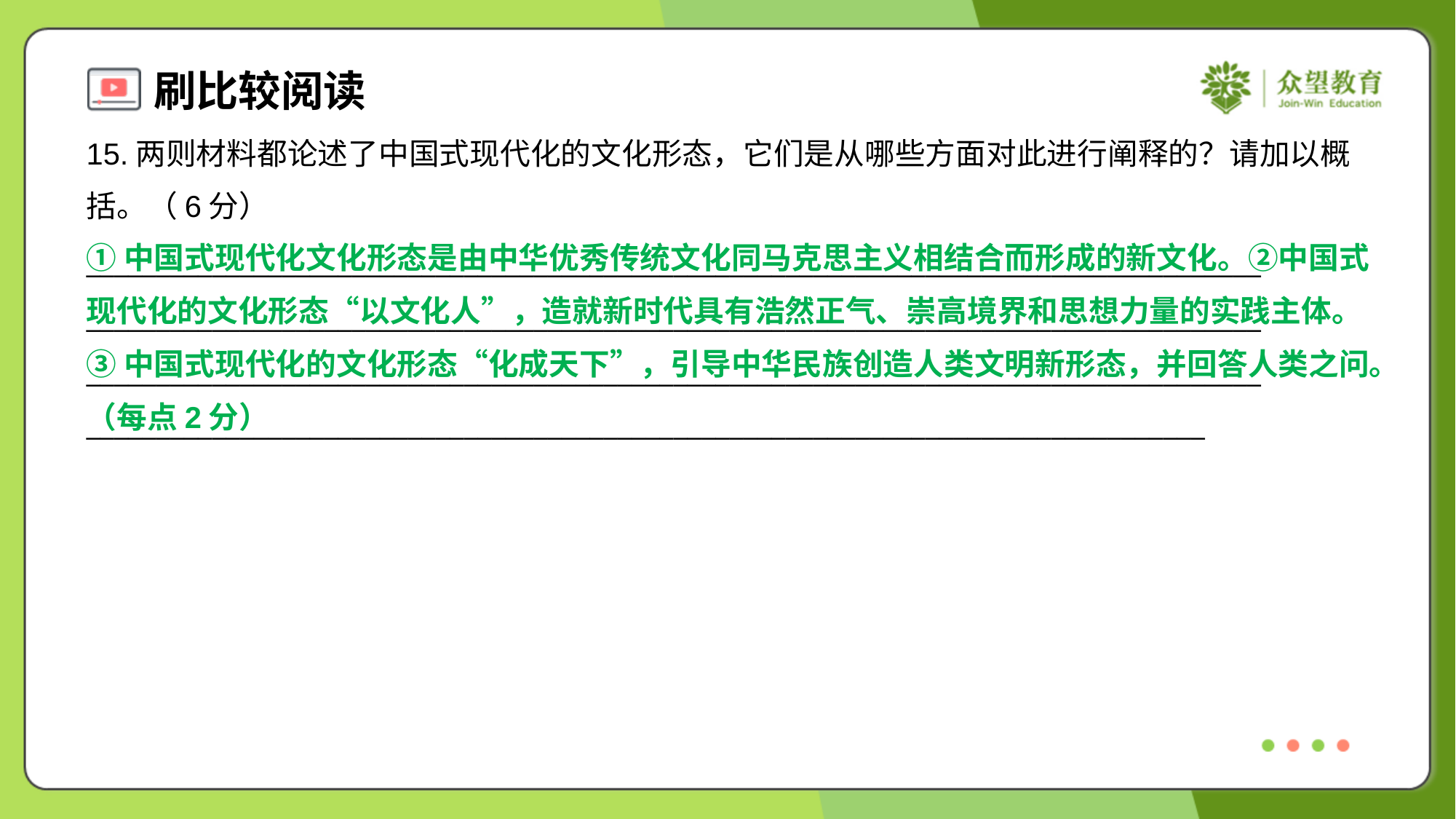

15.两则材料都论述了中国式现代化的文化形态，它们是从哪些方面对此进行阐释的？请加以概
括。（6分）
①中国式现代化文化形态是由中华优秀传统文化同马克思主义相结合而形成的新文化。②中国式
现代化的文化形态“以文化人”，造就新时代具有浩然正气、崇高境界和思想力量的实践主体。
③中国式现代化的文化形态“化成天下”，引导中华民族创造人类文明新形态，并回答人类之问。
（每点2分）
____________________________________________________________________________________
____________________________________________________________________________________
____________________________________________________________________________________
________________________________________________________________________________